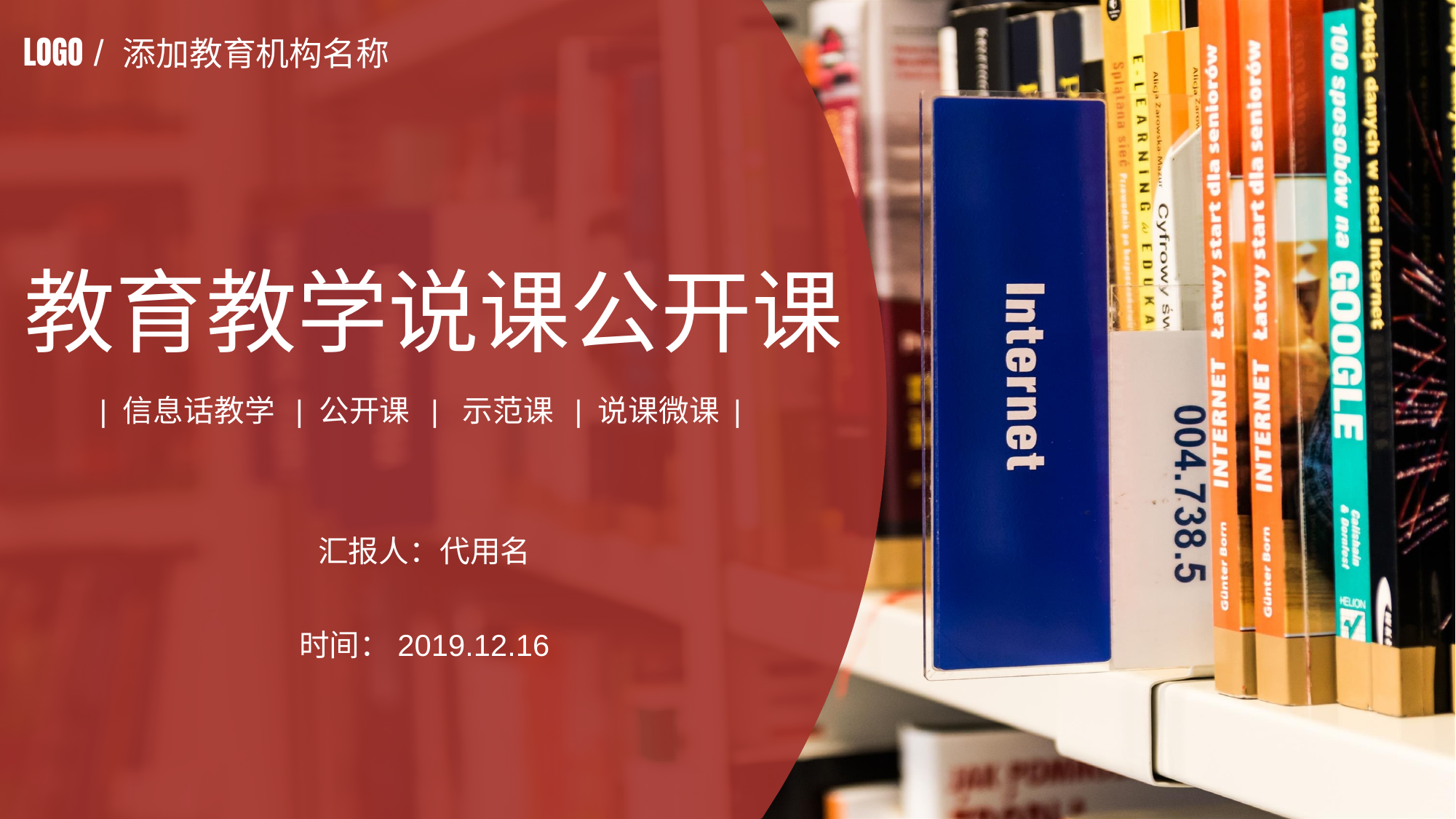

LOGO / 添加教育机构名称
教育教学说课公开课
| 信息话教学  | 公开课  |  示范课  | 说课微课 |
汇报人：代用名
时间：2019.12.16